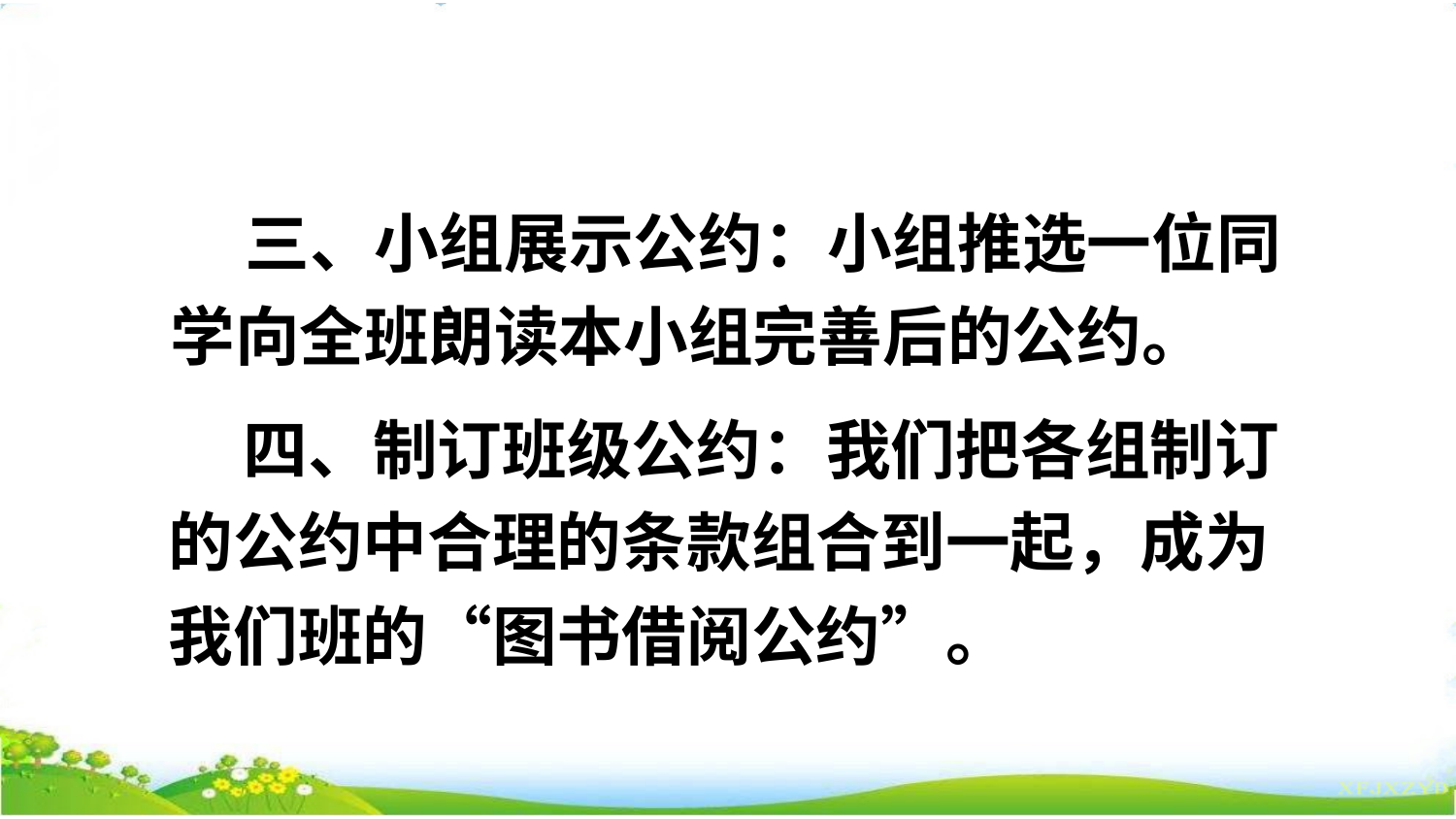

三、小组展示公约：小组推选一位同学向全班朗读本小组完善后的公约。
    四、制订班级公约：我们把各组制订的公约中合理的条款组合到一起，成为我们班的“图书借阅公约”。